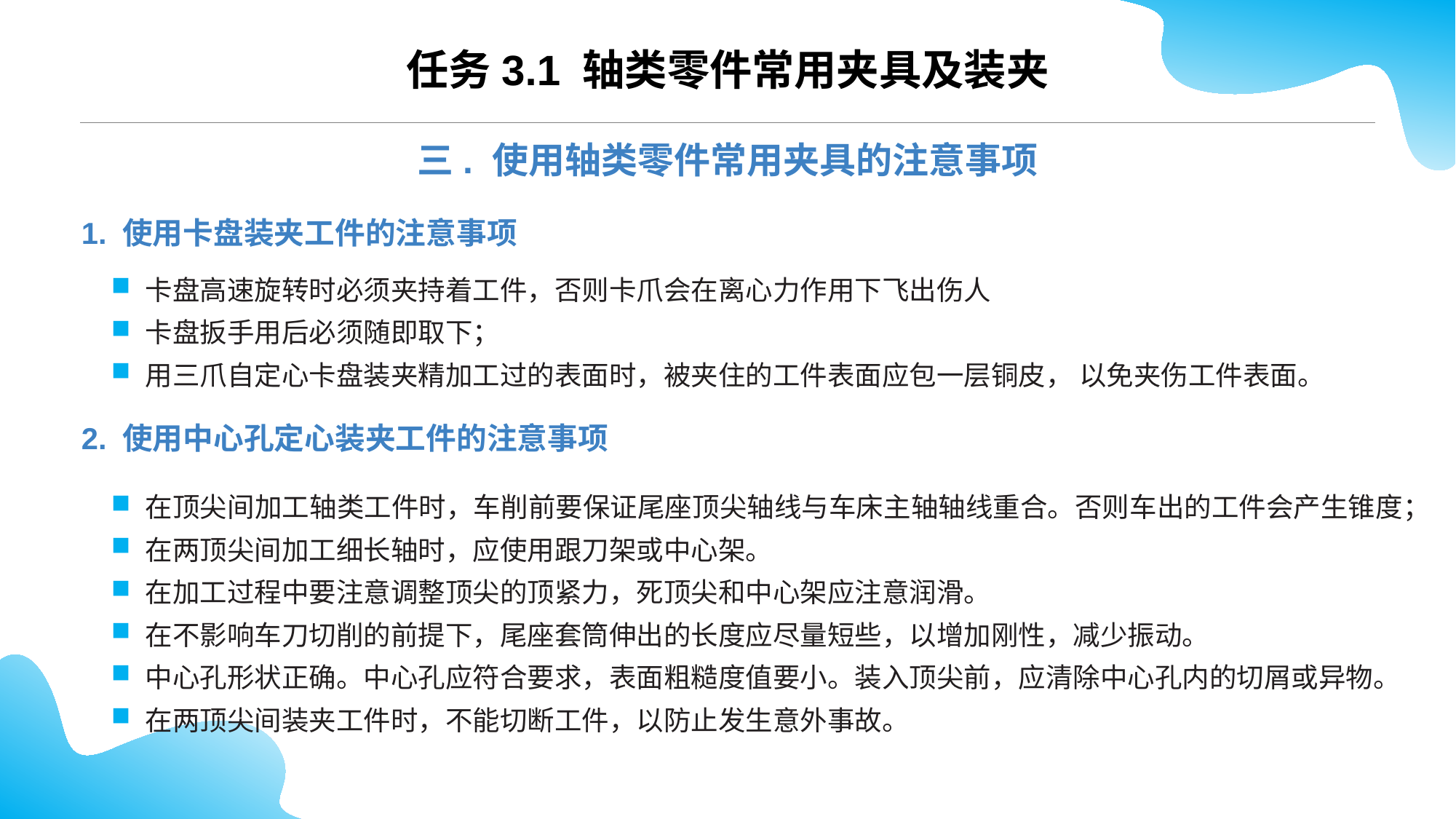

CONTENTS
任务3.1 轴类零件常用夹具及装夹
三. 使用轴类零件常用夹具的注意事项
1. 使用卡盘装夹工件的注意事项
卡盘高速旋转时必须夹持着工件，否则卡爪会在离心力作用下飞出伤人
卡盘扳手用后必须随即取下；
用三爪自定心卡盘装夹精加工过的表面时，被夹住的工件表面应包一层铜皮， 以免夹伤工件表面。
2. 使用中心孔定心装夹工件的注意事项
在顶尖间加工轴类工件时，车削前要保证尾座顶尖轴线与车床主轴轴线重合。否则车出的工件会产生锥度；
在两顶尖间加工细长轴时，应使用跟刀架或中心架。
在加工过程中要注意调整顶尖的顶紧力，死顶尖和中心架应注意润滑。
在不影响车刀切削的前提下，尾座套筒伸出的长度应尽量短些，以增加刚性，减少振动。
中心孔形状正确。中心孔应符合要求，表面粗糙度值要小。装入顶尖前，应清除中心孔内的切屑或异物。
在两顶尖间装夹工件时，不能切断工件，以防止发生意外事故。